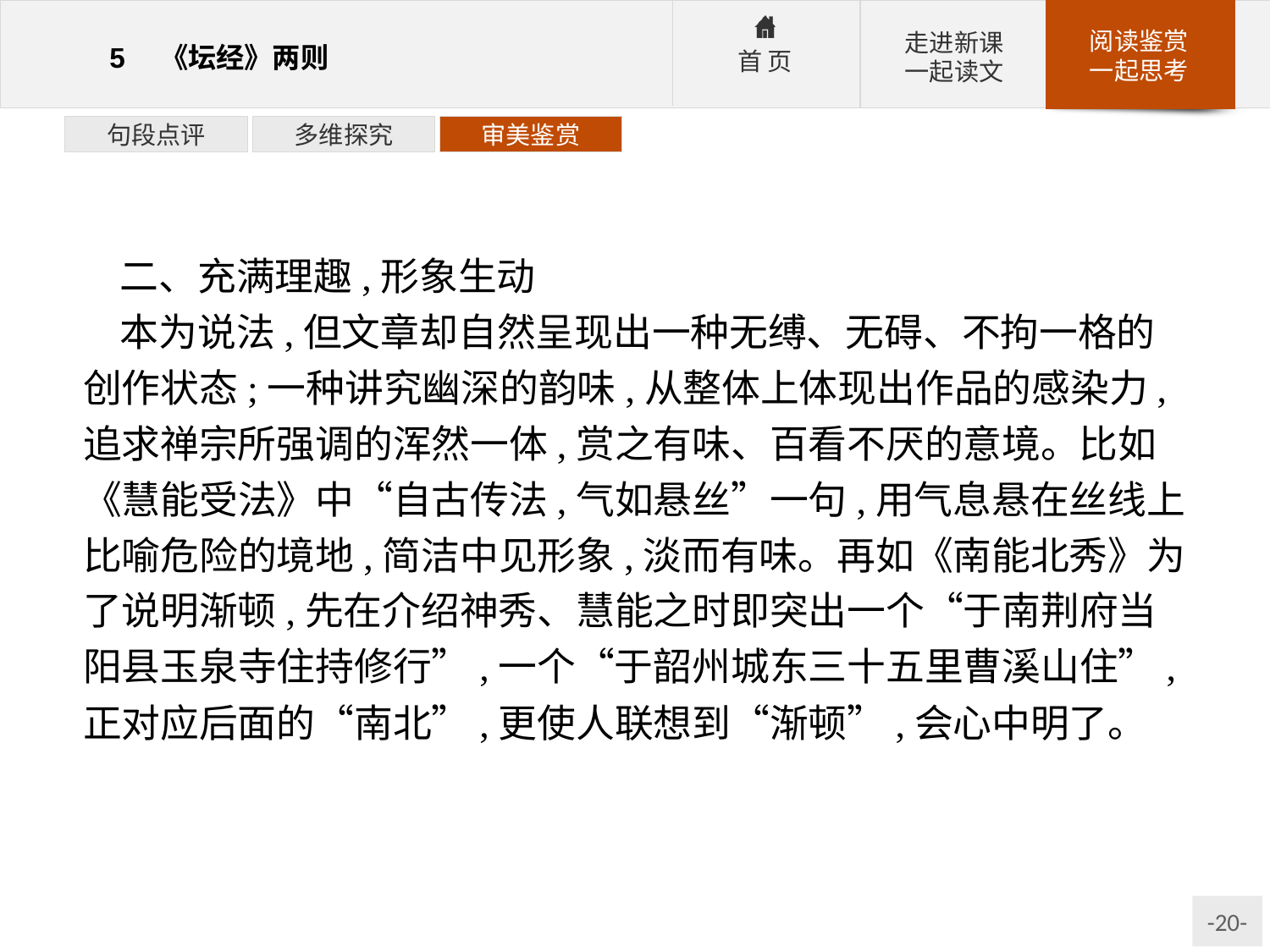

句段点评
多维探究
审美鉴赏
二、充满理趣,形象生动
本为说法,但文章却自然呈现出一种无缚、无碍、不拘一格的创作状态;一种讲究幽深的韵味,从整体上体现出作品的感染力,追求禅宗所强调的浑然一体,赏之有味、百看不厌的意境。比如《慧能受法》中“自古传法,气如悬丝”一句,用气息悬在丝线上比喻危险的境地,简洁中见形象,淡而有味。再如《南能北秀》为了说明渐顿,先在介绍神秀、慧能之时即突出一个“于南荆府当阳县玉泉寺住持修行”,一个“于韶州城东三十五里曹溪山住”,正对应后面的“南北”,更使人联想到“渐顿”,会心中明了。